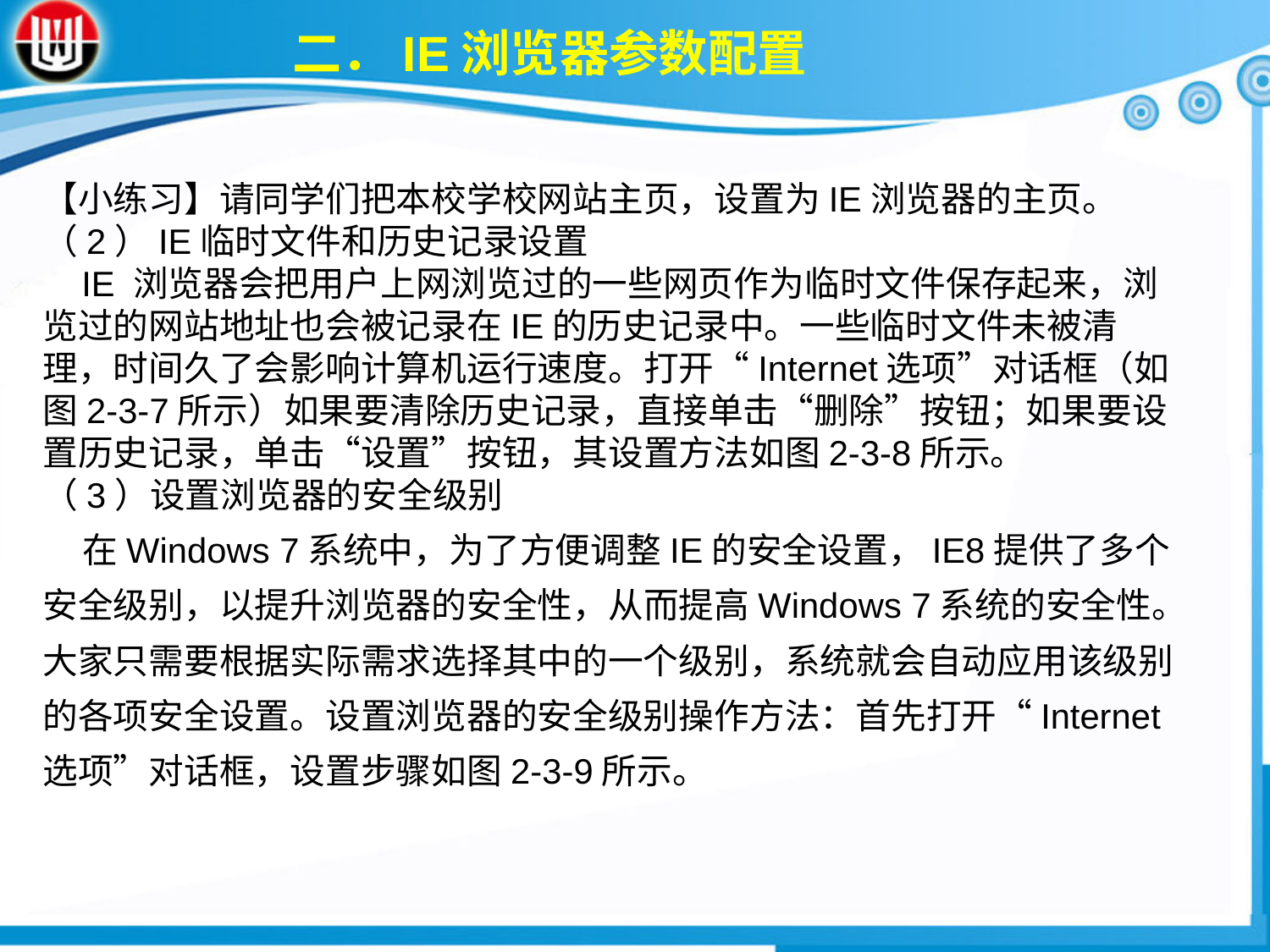

二．IE浏览器参数配置
【小练习】请同学们把本校学校网站主页，设置为IE浏览器的主页。（2）IE临时文件和历史记录设置    IE 浏览器会把用户上网浏览过的一些网页作为临时文件保存起来，浏览过的网站地址也会被记录在IE的历史记录中。一些临时文件未被清理，时间久了会影响计算机运行速度。打开“Internet选项”对话框（如图2-3-7所示）如果要清除历史记录，直接单击“删除”按钮；如果要设置历史记录，单击“设置”按钮，其设置方法如图2-3-8所示。（3）设置浏览器的安全级别    在Windows 7系统中，为了方便调整IE的安全设置，IE8提供了多个安全级别，以提升浏览器的安全性，从而提高Windows 7系统的安全性。大家只需要根据实际需求选择其中的一个级别，系统就会自动应用该级别的各项安全设置。设置浏览器的安全级别操作方法：首先打开“Internet选项”对话框，设置步骤如图2-3-9所示。